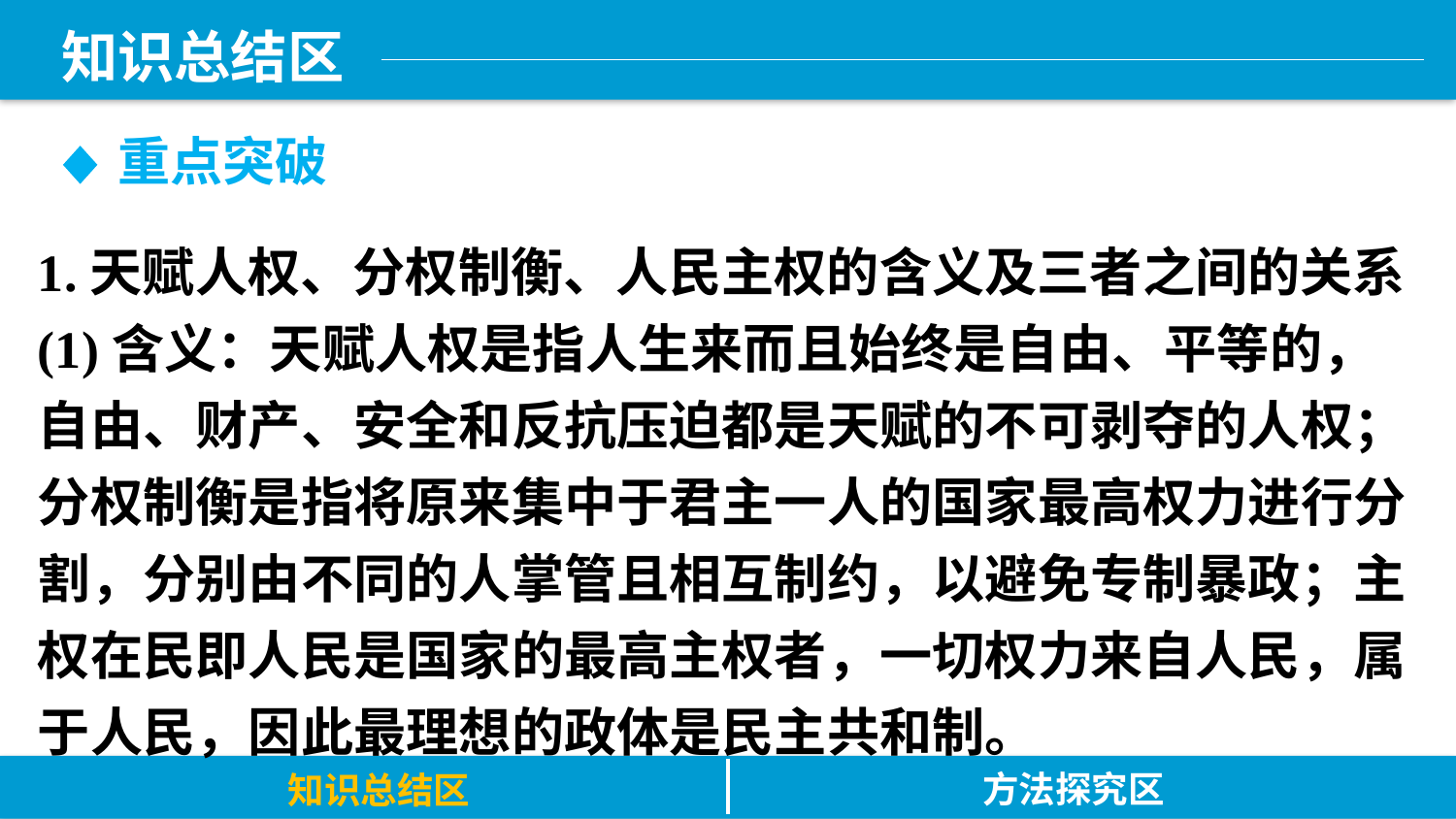

知识总结区
重点突破

1.天赋人权、分权制衡、人民主权的含义及三者之间的关系
(1)含义：天赋人权是指人生来而且始终是自由、平等的，自由、财产、安全和反抗压迫都是天赋的不可剥夺的人权；分权制衡是指将原来集中于君主一人的国家最高权力进行分割，分别由不同的人掌管且相互制约，以避免专制暴政；主权在民即人民是国家的最高主权者，一切权力来自人民，属于人民，因此最理想的政体是民主共和制。
方法探究区
知识总结区